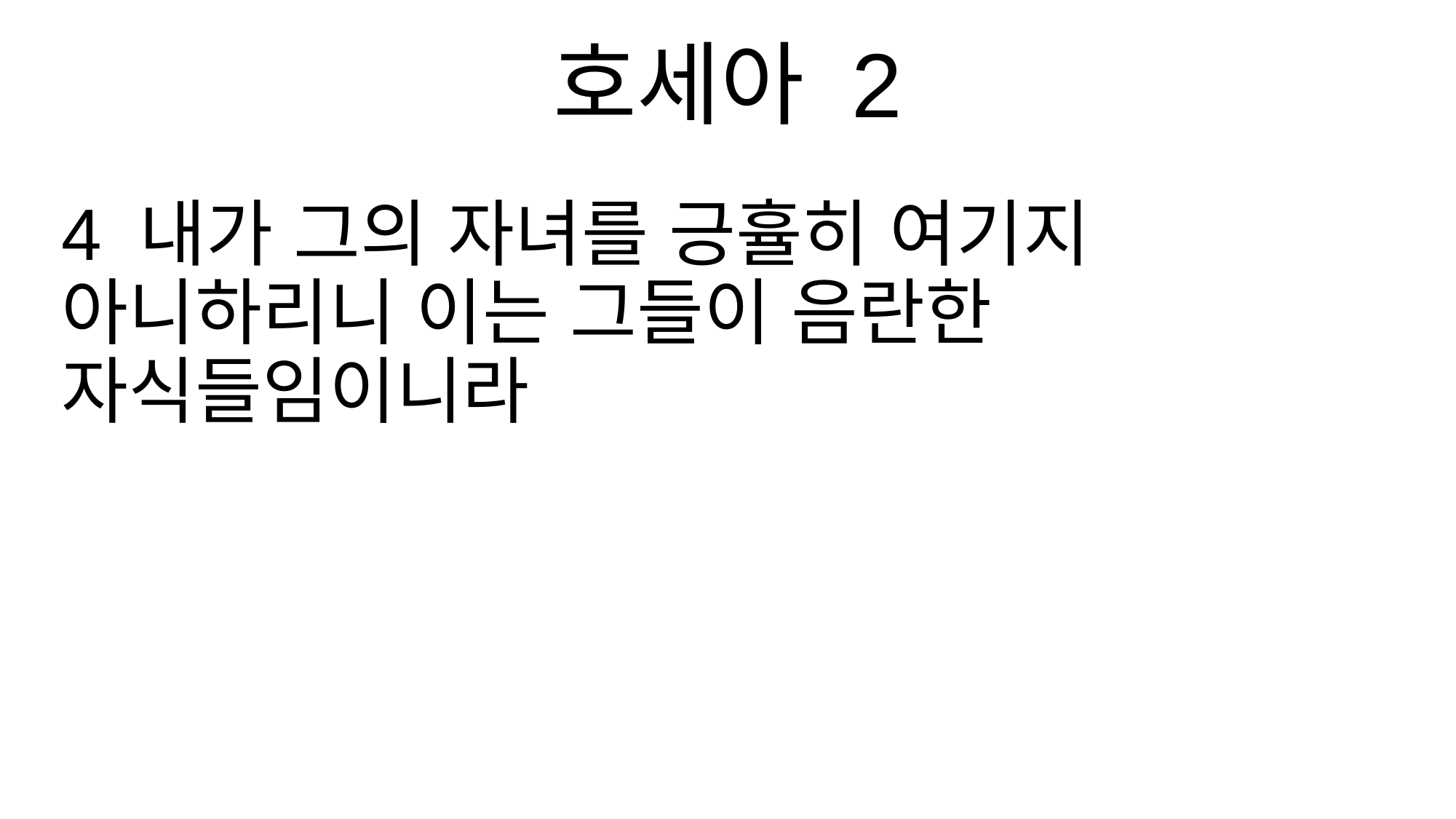

호세아 2
4 내가 그의 자녀를 긍휼히 여기지 아니하리니 이는 그들이 음란한 자식들임이니라